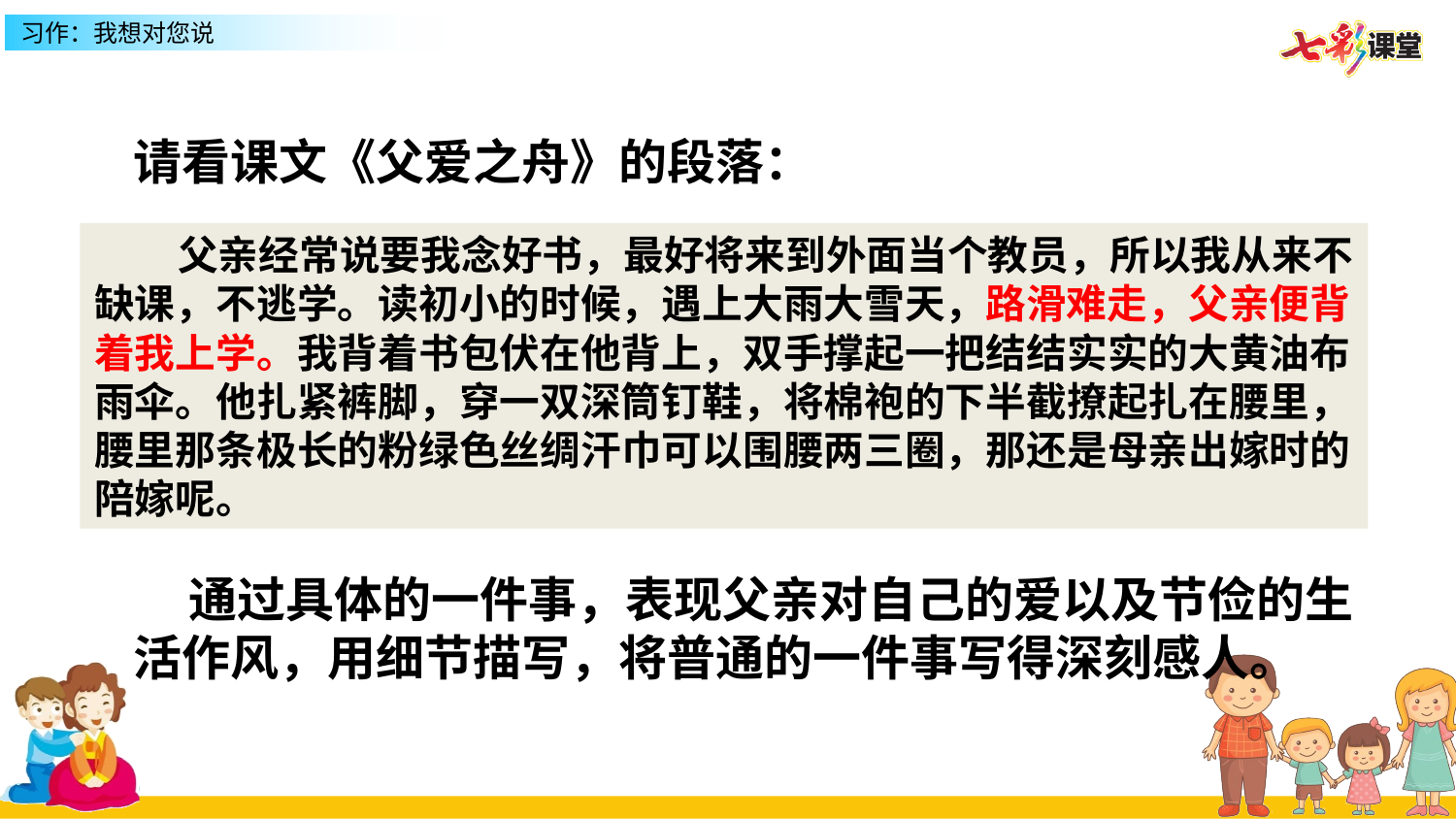

请看课文《父爱之舟》的段落：
        父亲经常说要我念好书，最好将来到外面当个教员，所以我从来不缺课，不逃学。读初小的时候，遇上大雨大雪天，路滑难走，父亲便背着我上学。我背着书包伏在他背上，双手撑起一把结结实实的大黄油布雨伞。他扎紧裤脚，穿一双深筒钉鞋，将棉袍的下半截撩起扎在腰里，腰里那条极长的粉绿色丝绸汗巾可以围腰两三圈，那还是母亲出嫁时的陪嫁呢。
    通过具体的一件事，表现父亲对自己的爱以及节俭的生活作风，用细节描写，将普通的一件事写得深刻感人。